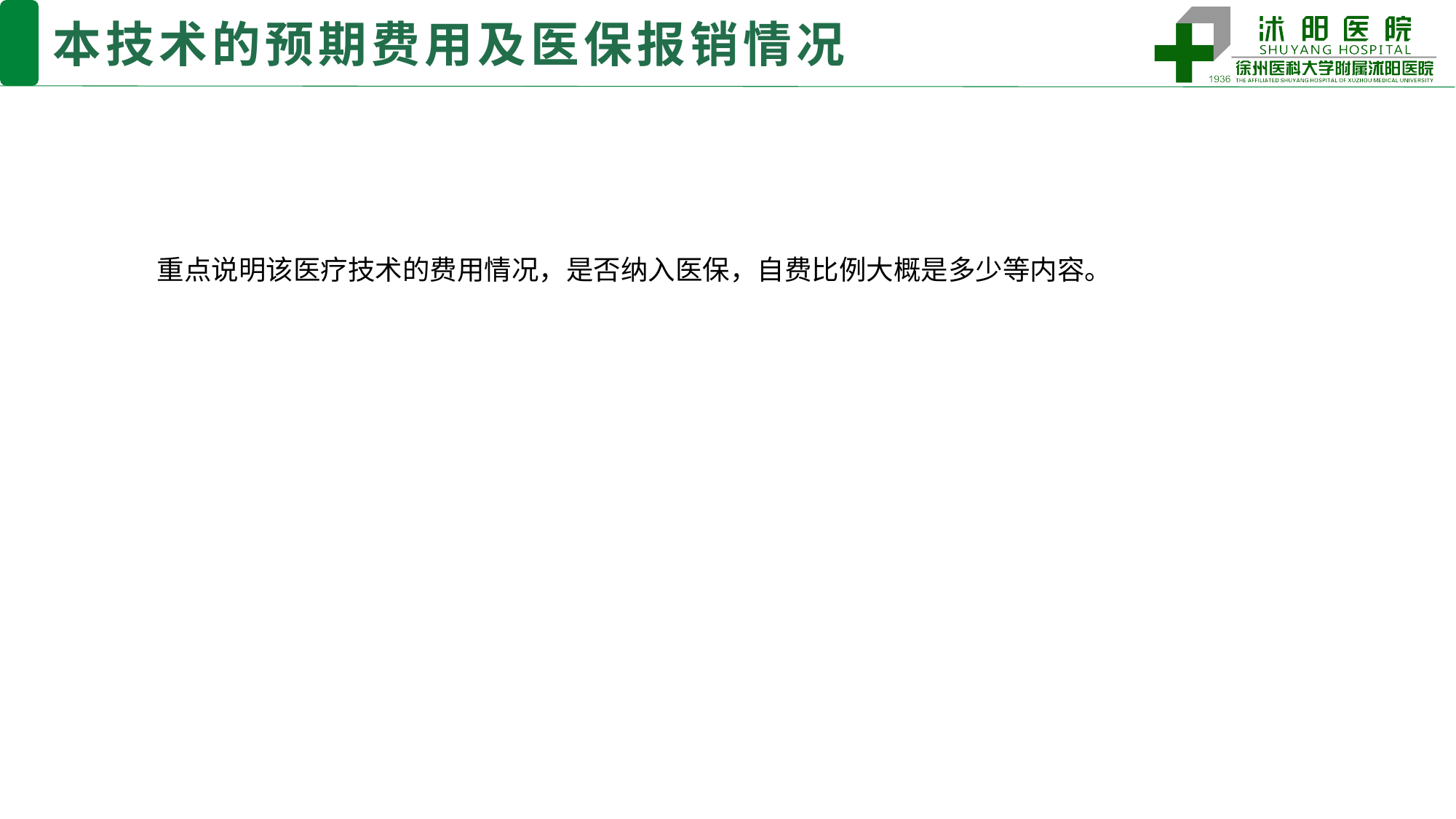

# 本技术的预期费用及医保报销情况
重点说明该医疗技术的费用情况，是否纳入医保，自费比例大概是多少等内容。